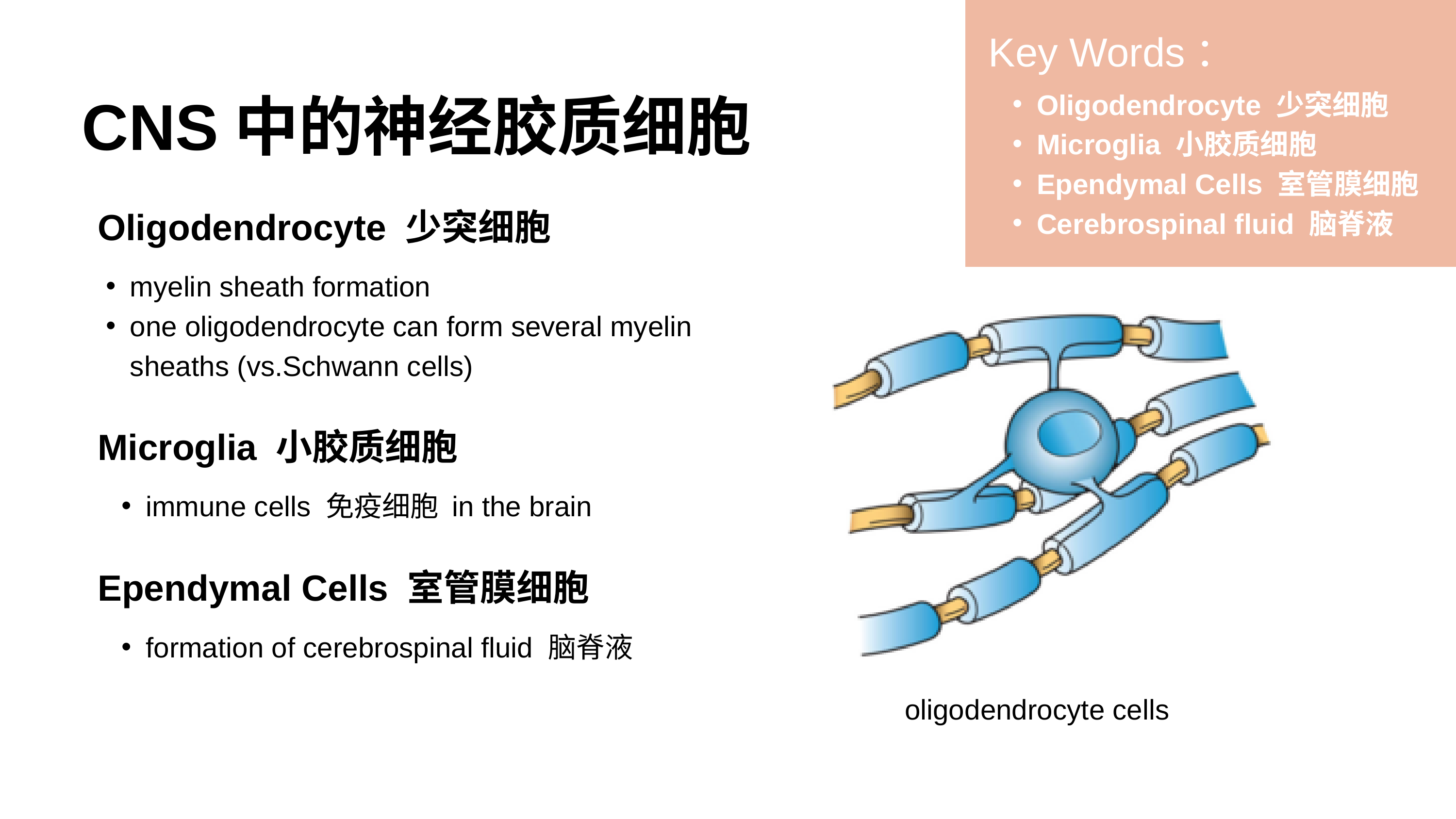

Key Words：
Oligodendrocyte 少突细胞
Microglia 小胶质细胞
Ependymal Cells 室管膜细胞
Cerebrospinal fluid 脑脊液
CNS中的神经胶质细胞
Oligodendrocyte 少突细胞
myelin sheath formation
one oligodendrocyte can form several myelin sheaths (vs.Schwann cells)

Microglia 小胶质细胞
immune cells 免疫细胞 in the brain
Ependymal Cells 室管膜细胞
formation of cerebrospinal fluid 脑脊液
oligodendrocyte cells